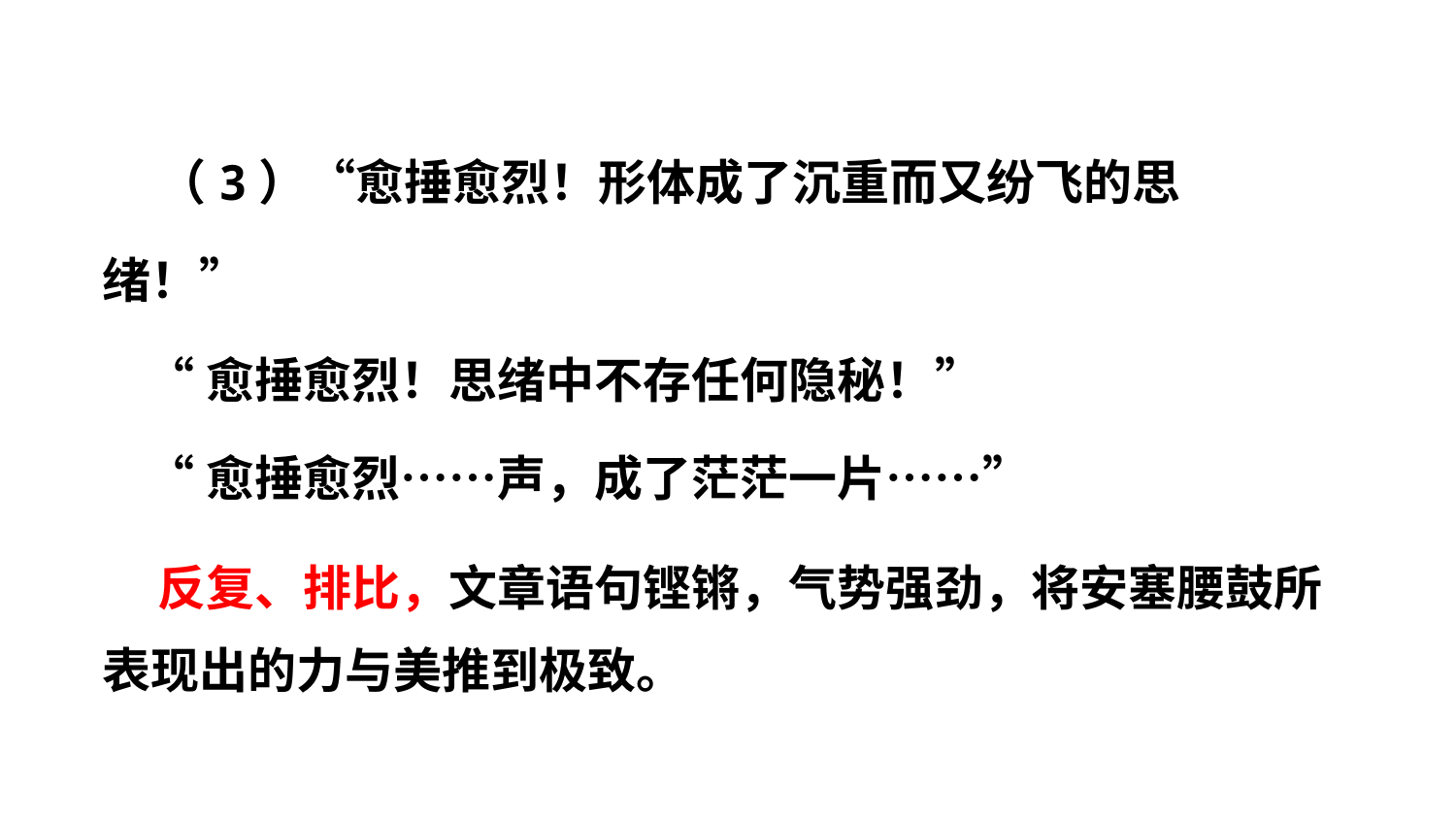

（3）“愈捶愈烈！形体成了沉重而又纷飞的思绪！”
    “愈捶愈烈！思绪中不存任何隐秘！”
    “愈捶愈烈……声，成了茫茫一片……”
    反复、排比，文章语句铿锵，气势强劲，将安塞腰鼓所表现出的力与美推到极致。